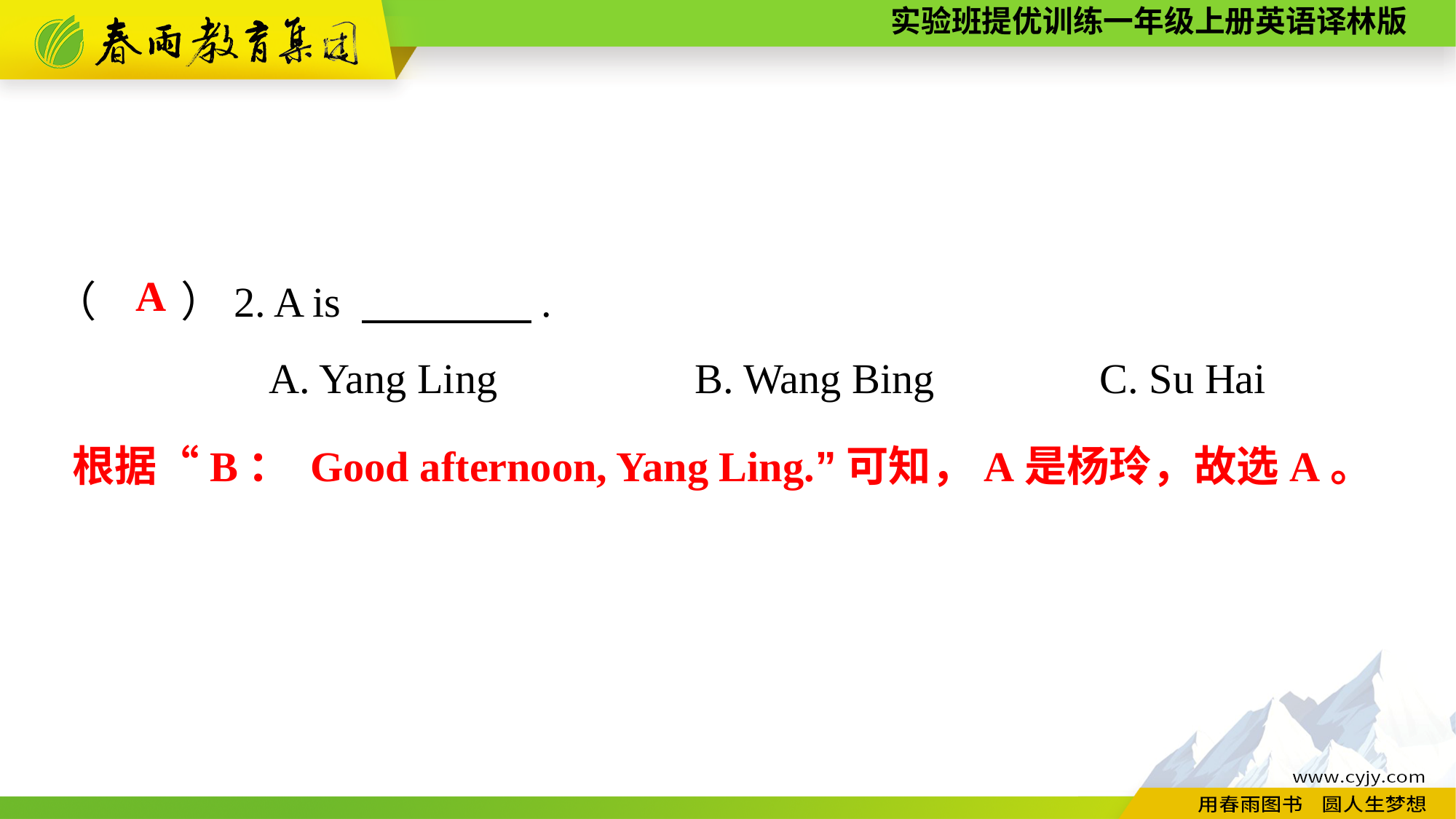

（　　）2. A is 　　　　.
A. Yang Ling	         B. Wang Bing	      C. Su Hai
A
根据“B： Good afternoon, Yang Ling.”可知，A是杨玲，故选A。